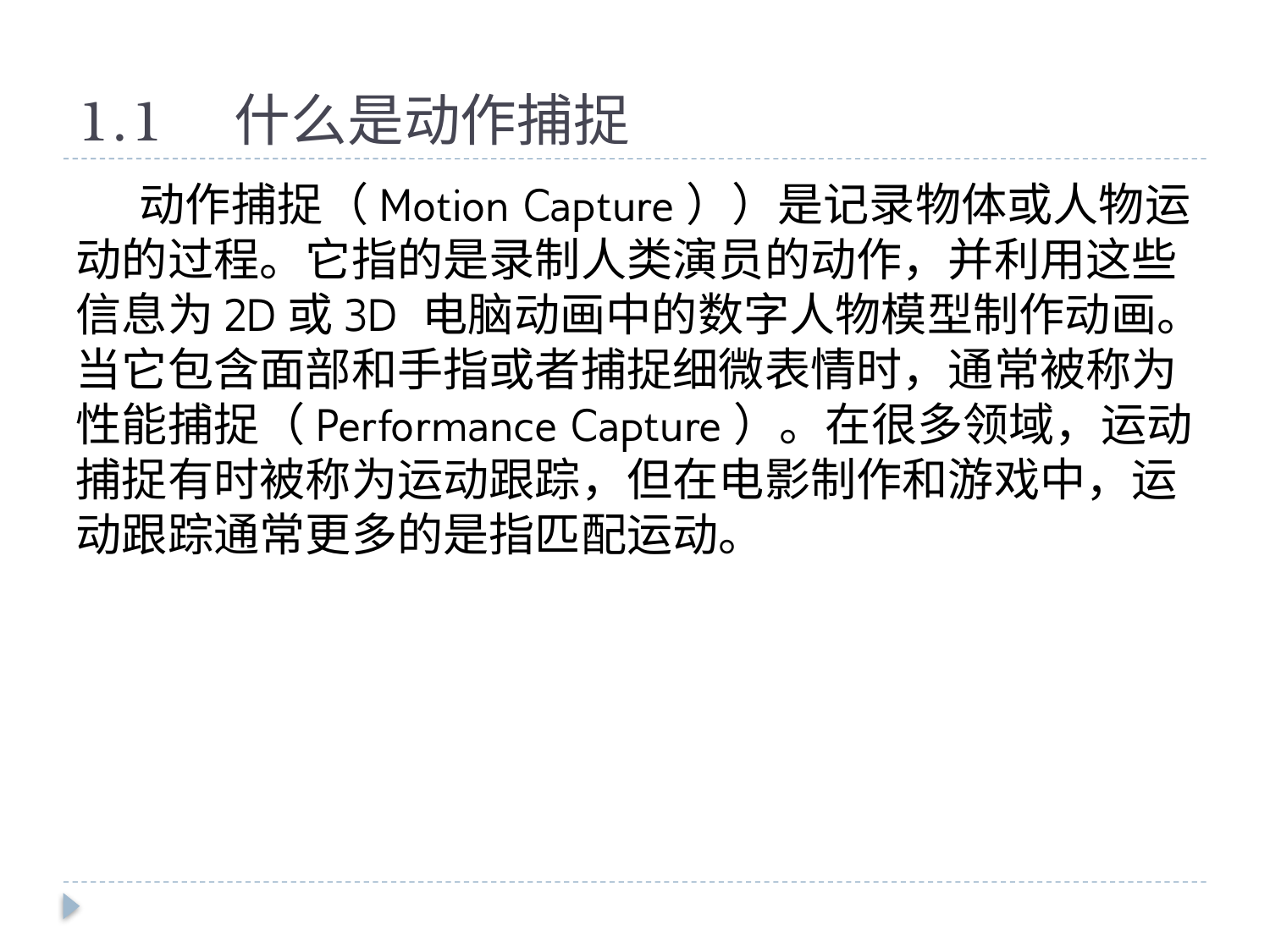

# 1.1	 什么是动作捕捉
动作捕捉（Motion Capture））是记录物体或人物运动的过程。它指的是录制人类演员的动作，并利用这些信息为2D或3D 电脑动画中的数字人物模型制作动画。当它包含面部和手指或者捕捉细微表情时，通常被称为性能捕捉（Performance Capture）。在很多领域，运动捕捉有时被称为运动跟踪，但在电影制作和游戏中，运动跟踪通常更多的是指匹配运动。